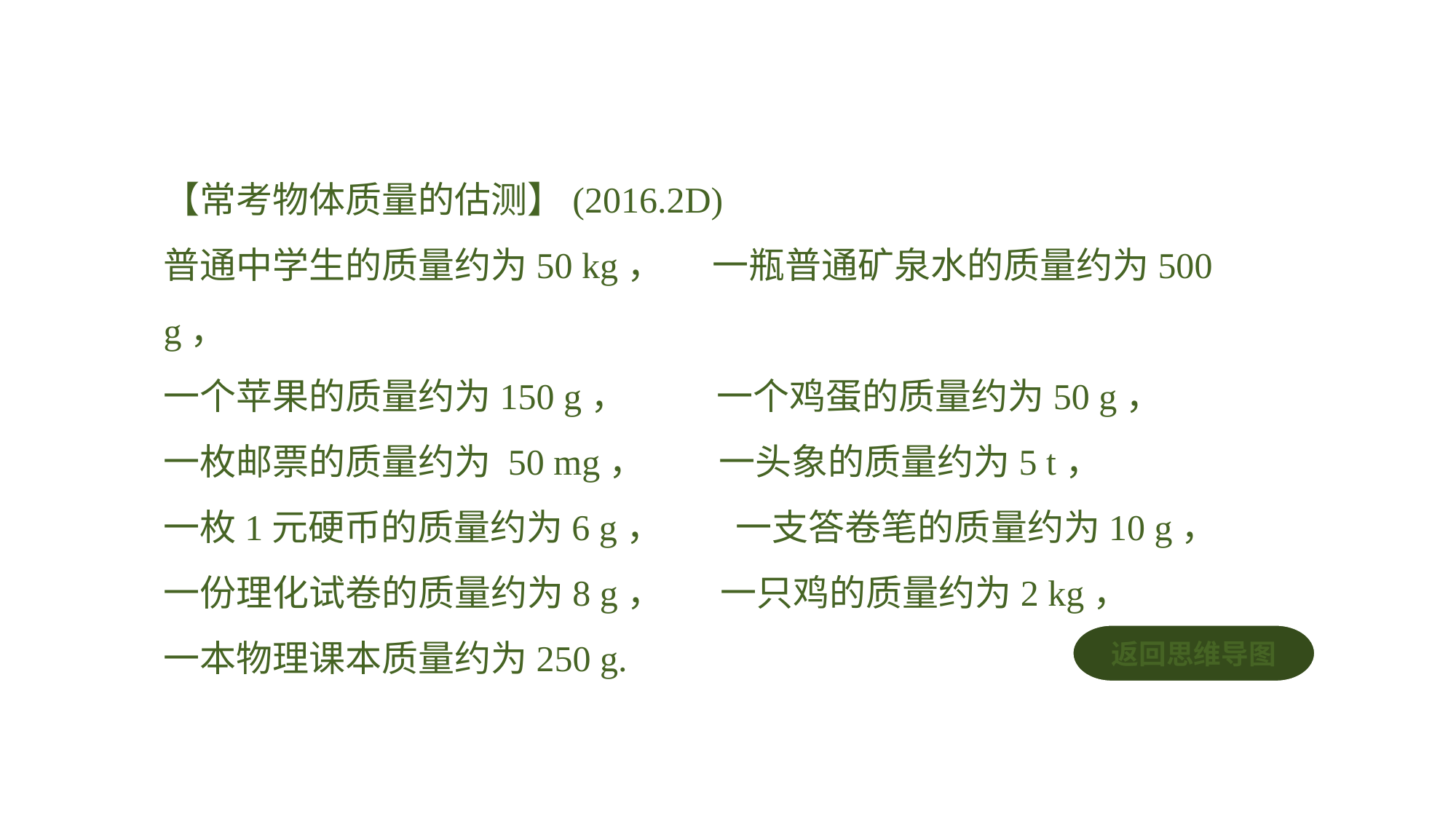

【常考物体质量的估测】(2016.2D)普通中学生的质量约为50 kg，      一瓶普通矿泉水的质量约为500 g，
一个苹果的质量约为150 g，           一个鸡蛋的质量约为50 g，
一枚邮票的质量约为 50 mg，         一头象的质量约为5 t，
一枚1元硬币的质量约为6 g，         一支答卷笔的质量约为10 g，
一份理化试卷的质量约为8 g，       一只鸡的质量约为2 kg，
一本物理课本质量约为250 g.
返回思维导图